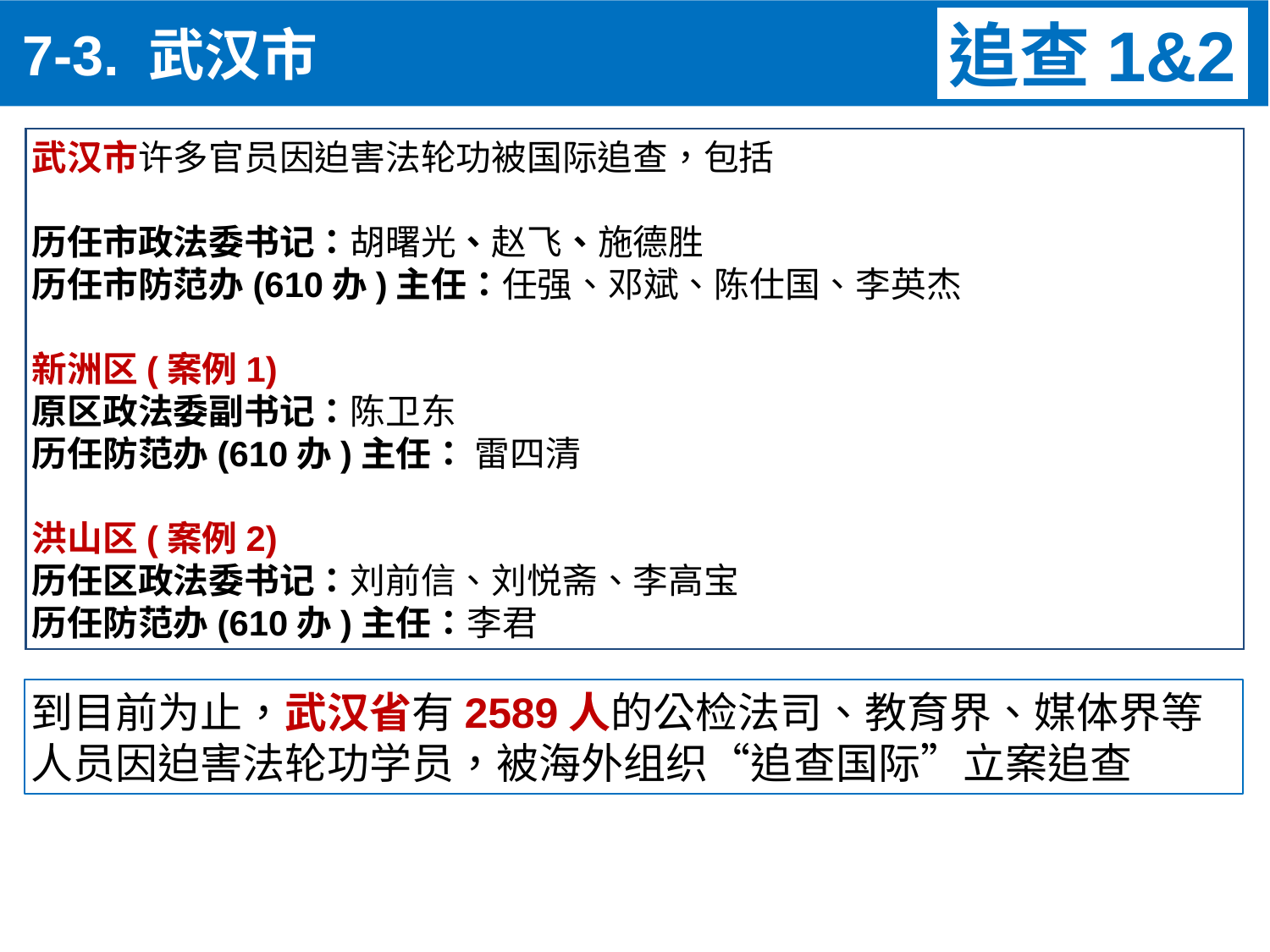

追查1&2

 7-3. 武汉市
武汉市许多官员因迫害法轮功被国际追查，包括

历任市政法委书记：胡曙光、赵飞、施德胜
历任市防范办(610办)主任：任强、邓斌、陈仕国、李英杰

新洲区(案例1)
原区政法委副书记：陈卫东
历任防范办(610办)主任： 雷四清

洪山区(案例2)
历任区政法委书记：刘前信、刘悦斋、李高宝
历任防范办(610办)主任：李君
到目前为止，武汉省有2589人的公检法司、教育界、媒体界等
人员因迫害法轮功学员，被海外组织“追查国际”立案追查